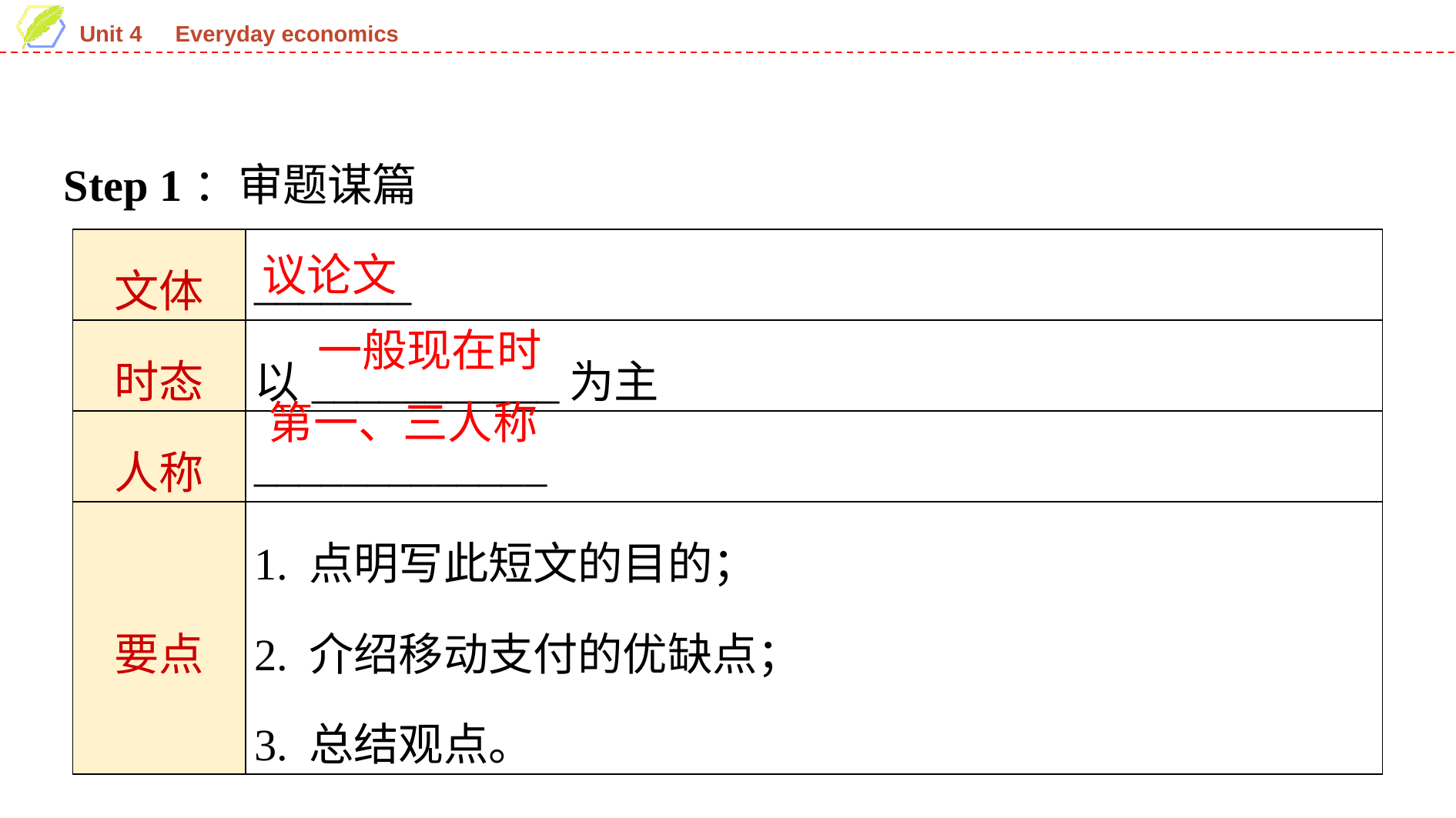

Step 1：审题谋篇
| 文体 | \_\_\_\_\_\_\_ |
| --- | --- |
| 时态 | 以\_\_\_\_\_\_\_\_\_\_\_为主 |
| 人称 | \_\_\_\_\_\_\_\_\_\_\_\_\_ |
| 要点 | 1. 点明写此短文的目的； 2. 介绍移动支付的优缺点； 3. 总结观点。 |
议论文
一般现在时
第一、三人称